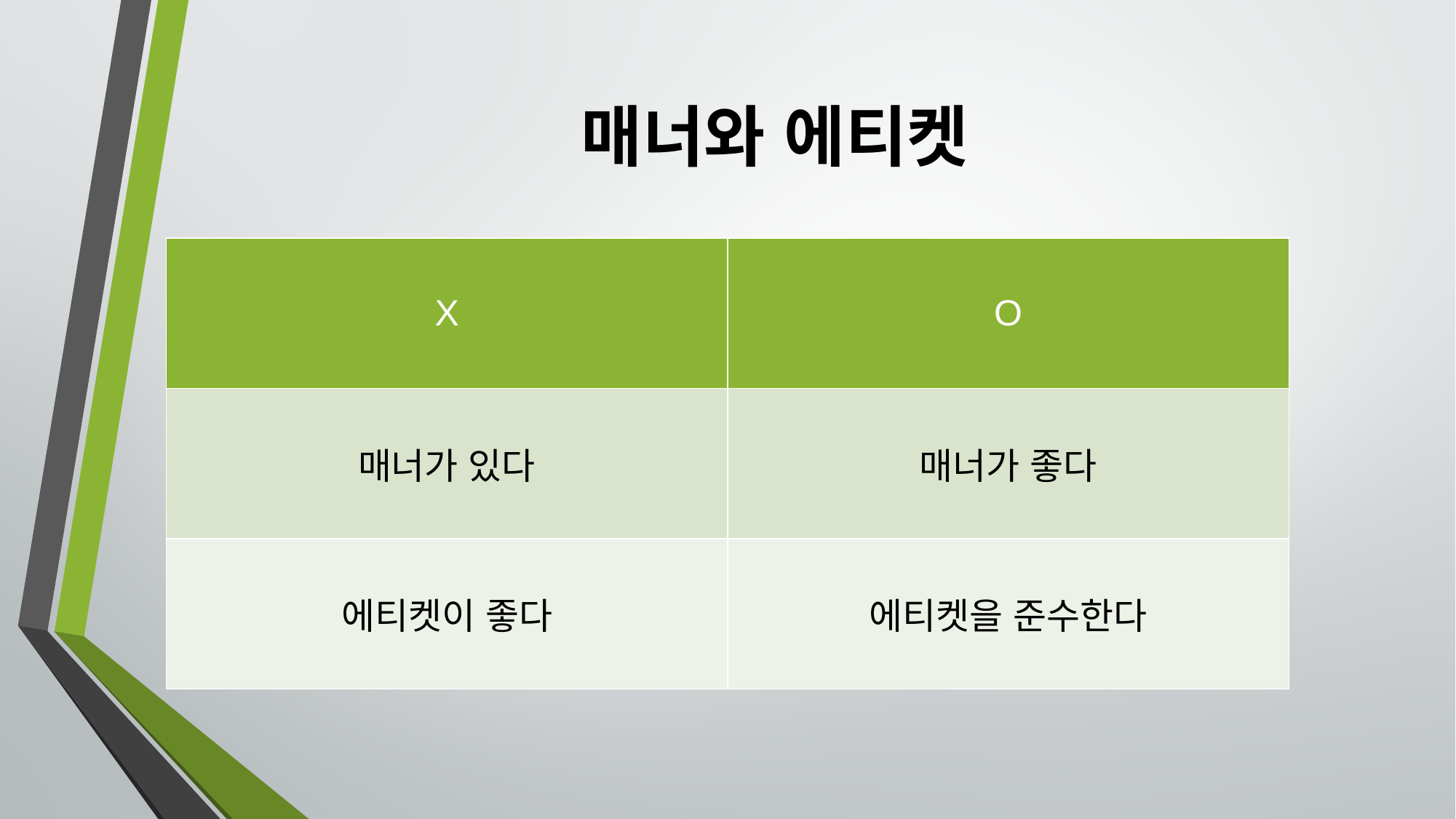

# 매너와 에티켓
| X | O |
| --- | --- |
| 매너가 있다 | 매너가 좋다 |
| 에티켓이 좋다 | 에티켓을 준수한다 |